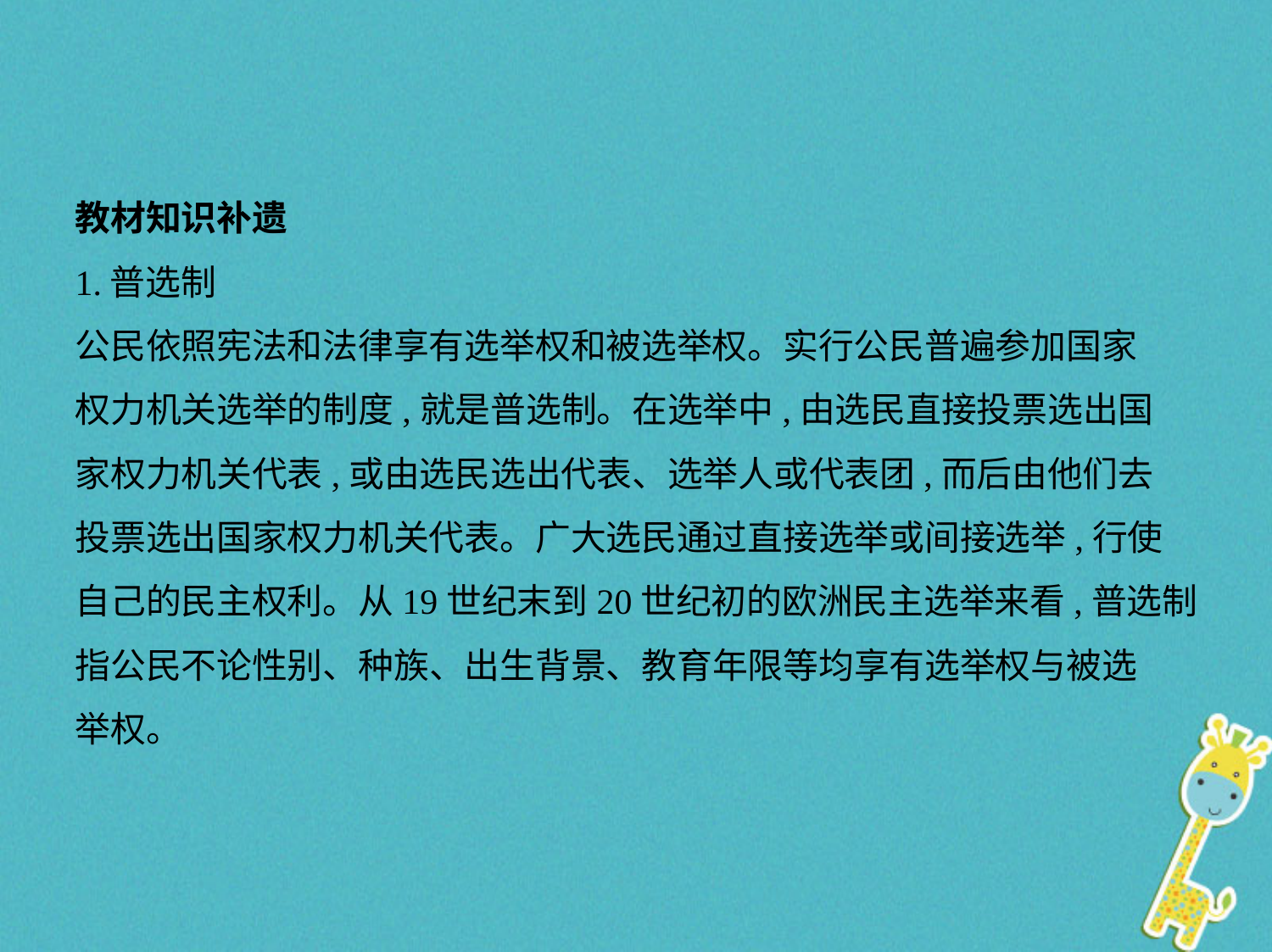

教材知识补遗
1.普选制
公民依照宪法和法律享有选举权和被选举权。实行公民普遍参加国家
权力机关选举的制度,就是普选制。在选举中,由选民直接投票选出国
家权力机关代表,或由选民选出代表、选举人或代表团,而后由他们去
投票选出国家权力机关代表。广大选民通过直接选举或间接选举,行使
自己的民主权利。从19世纪末到20世纪初的欧洲民主选举来看,普选制
指公民不论性别、种族、出生背景、教育年限等均享有选举权与被选
举权。